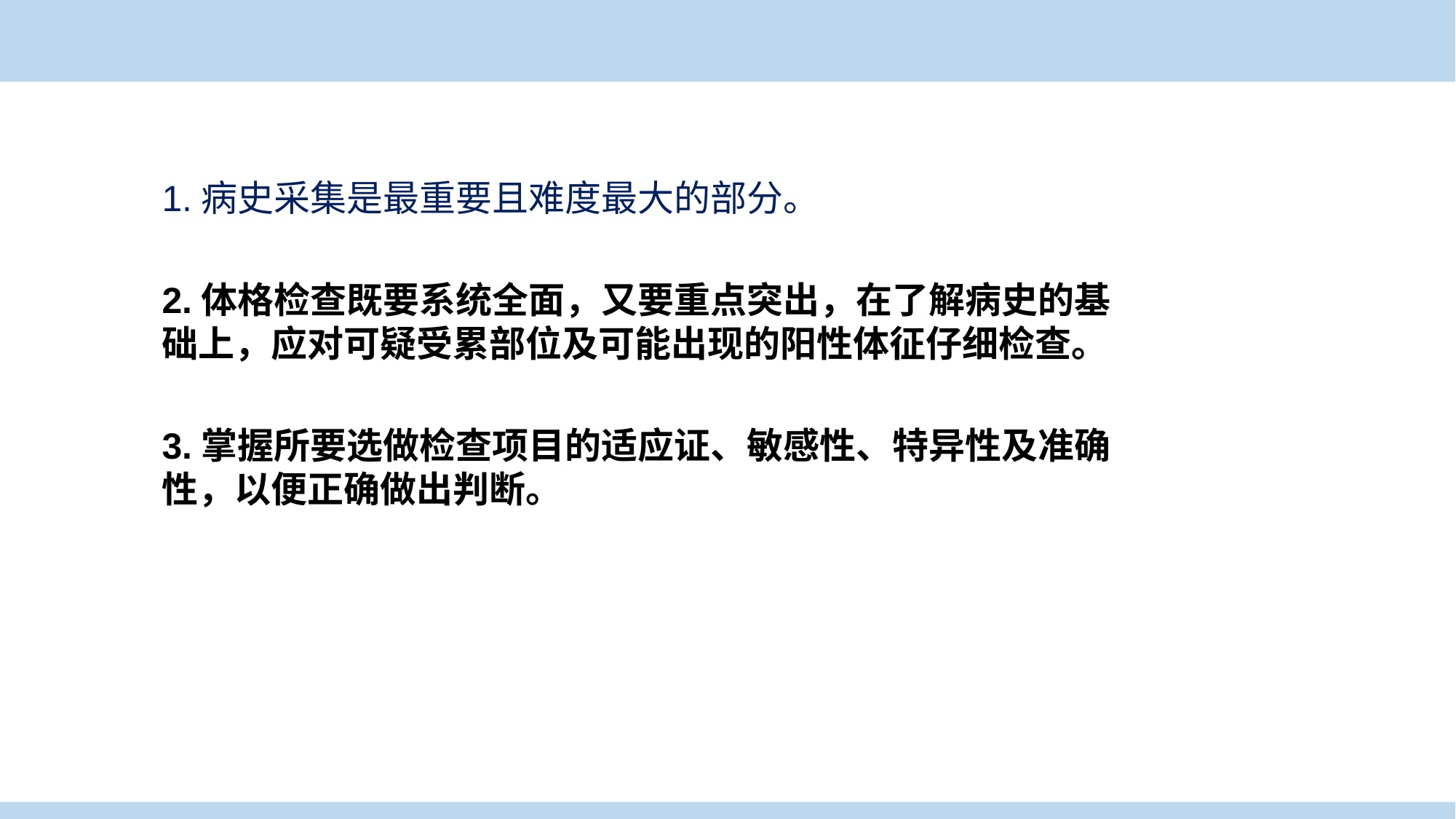

案例导入
1.病史采集是最重要且难度最大的部分。

2.体格检查既要系统全面，又要重点突出，在了解病史的基础上，应对可疑受累部位及可能出现的阳性体征仔细检查。

3.掌握所要选做检查项目的适应证、敏感性、特异性及准确性，以便正确做出判断。